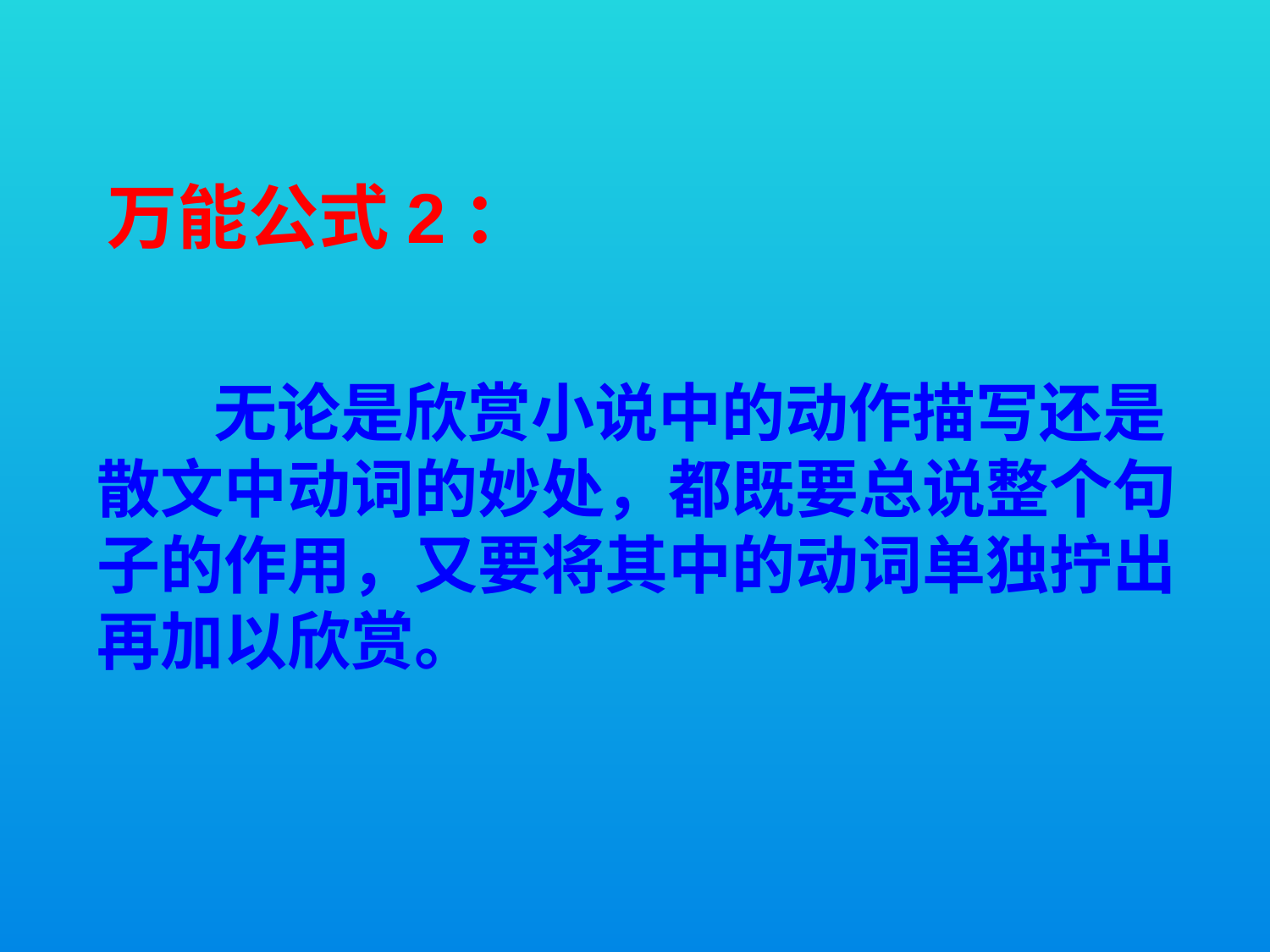

万能公式2：
       无论是欣赏小说中的动作描写还是散文中动词的妙处，都既要总说整个句子的作用，又要将其中的动词单独拧出再加以欣赏。